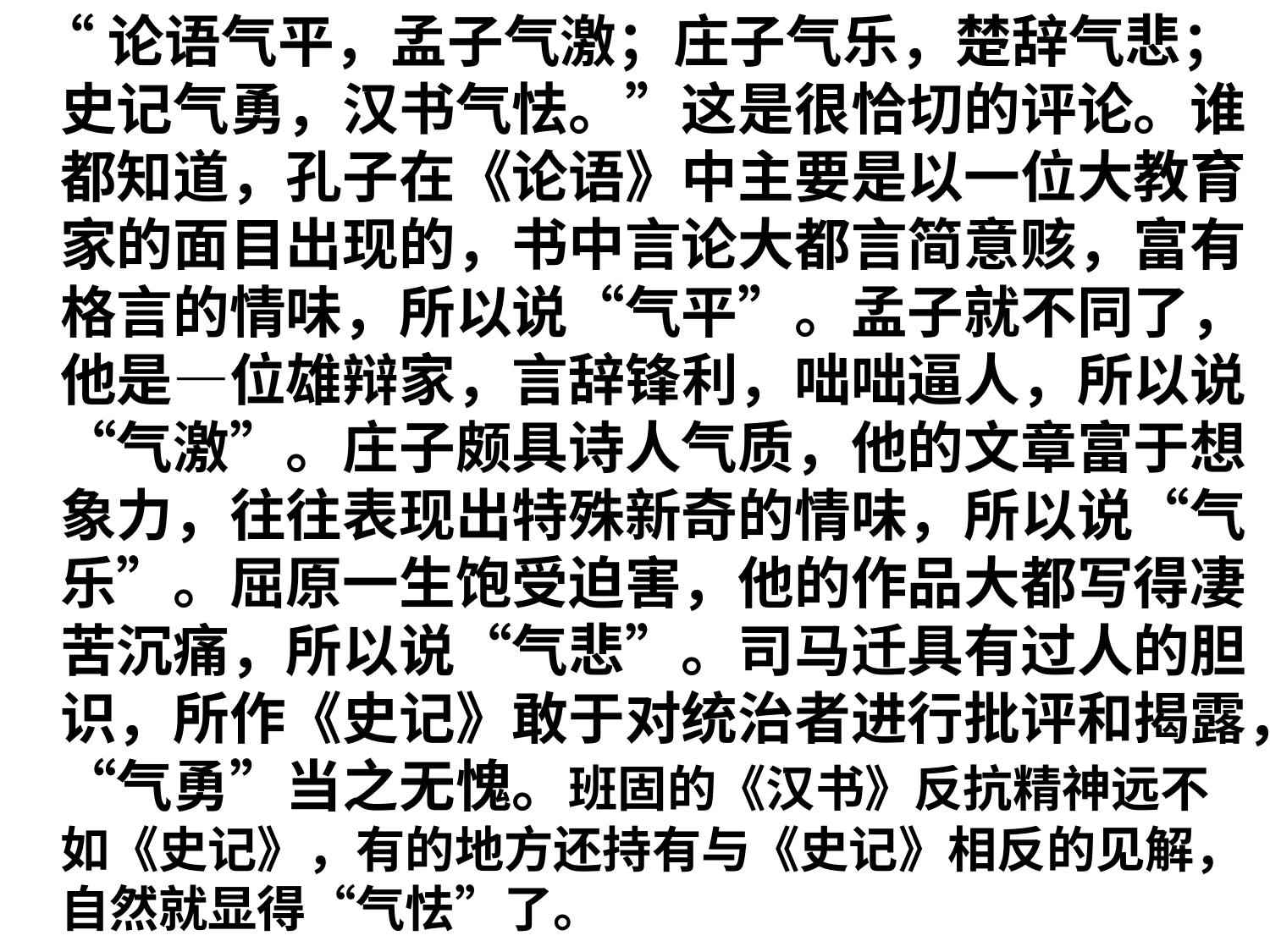

# “论语气平，孟子气激；庄子气乐，楚辞气悲；史记气勇，汉书气怯。”这是很恰切的评论。谁都知道，孔子在《论语》中主要是以一位大教育家的面目出现的，书中言论大都言简意赅，富有格言的情味，所以说“气平”。孟子就不同了，他是—位雄辩家，言辞锋利，咄咄逼人，所以说“气激”。庄子颇具诗人气质，他的文章富于想象力，往往表现出特殊新奇的情味，所以说“气乐”。屈原一生饱受迫害，他的作品大都写得凄苦沉痛，所以说“气悲”。司马迁具有过人的胆识，所作《史记》敢于对统治者进行批评和揭露，“气勇”当之无愧。班固的《汉书》反抗精神远不如《史记》，有的地方还持有与《史记》相反的见解，自然就显得“气怯”了。